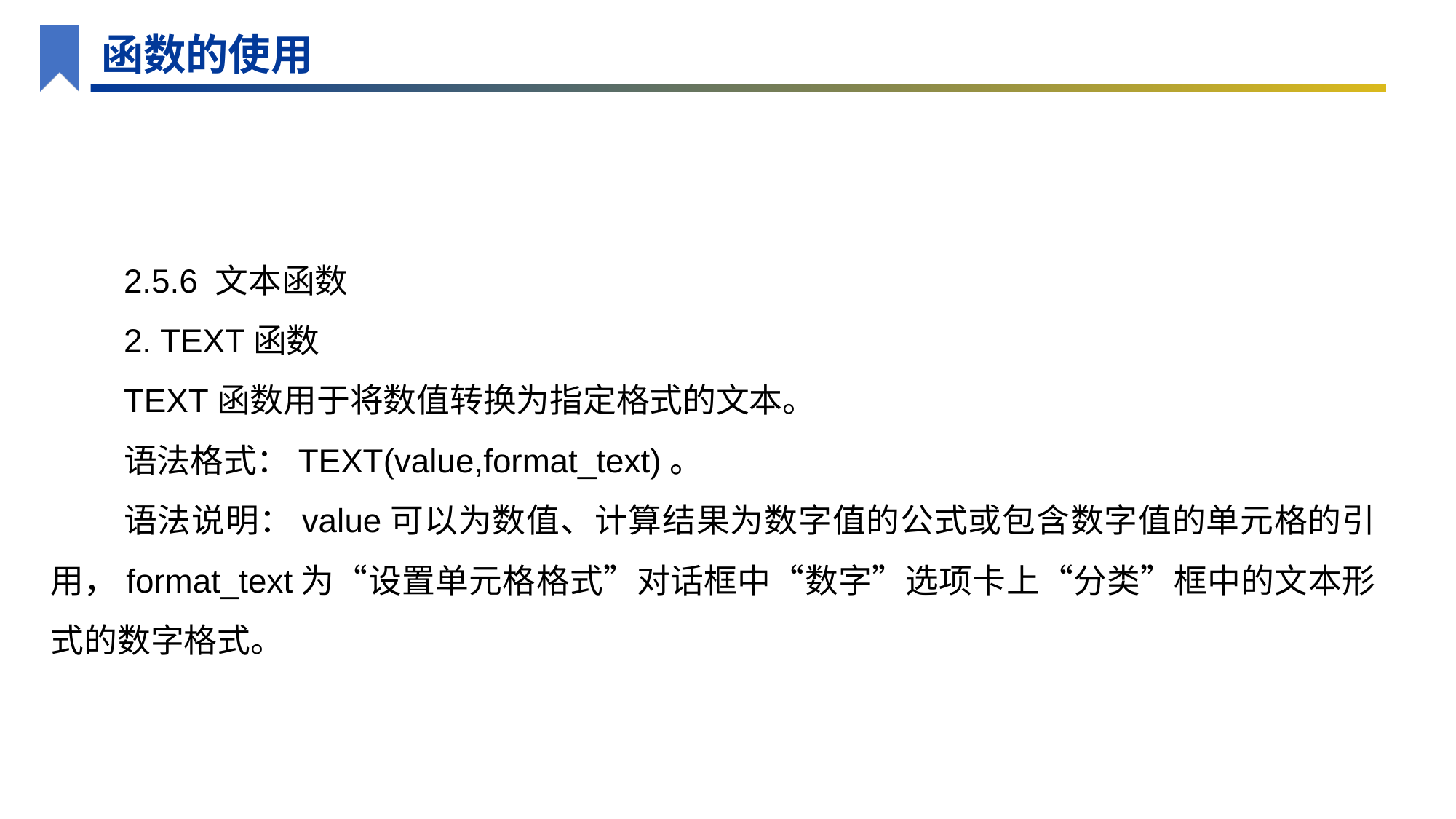

函数的使用
2.5.6 文本函数
2. TEXT函数
TEXT函数用于将数值转换为指定格式的文本。
语法格式：TEXT(value,format_text)。
语法说明：value可以为数值、计算结果为数字值的公式或包含数字值的单元格的引用，format_text为“设置单元格格式”对话框中“数字”选项卡上“分类”框中的文本形式的数字格式。